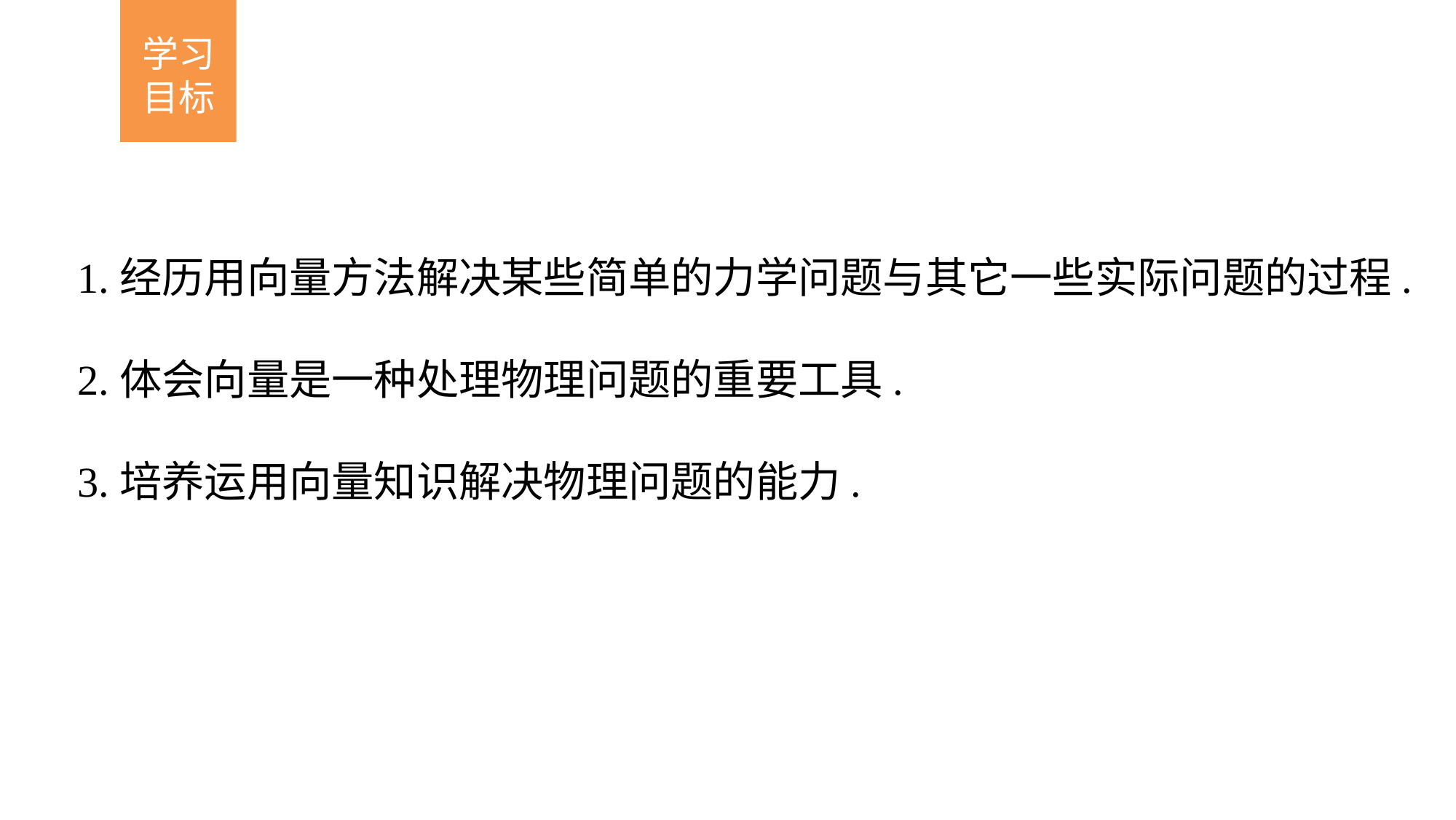

学习目标
1.经历用向量方法解决某些简单的力学问题与其它一些实际问题的过程.
2.体会向量是一种处理物理问题的重要工具.
3.培养运用向量知识解决物理问题的能力.